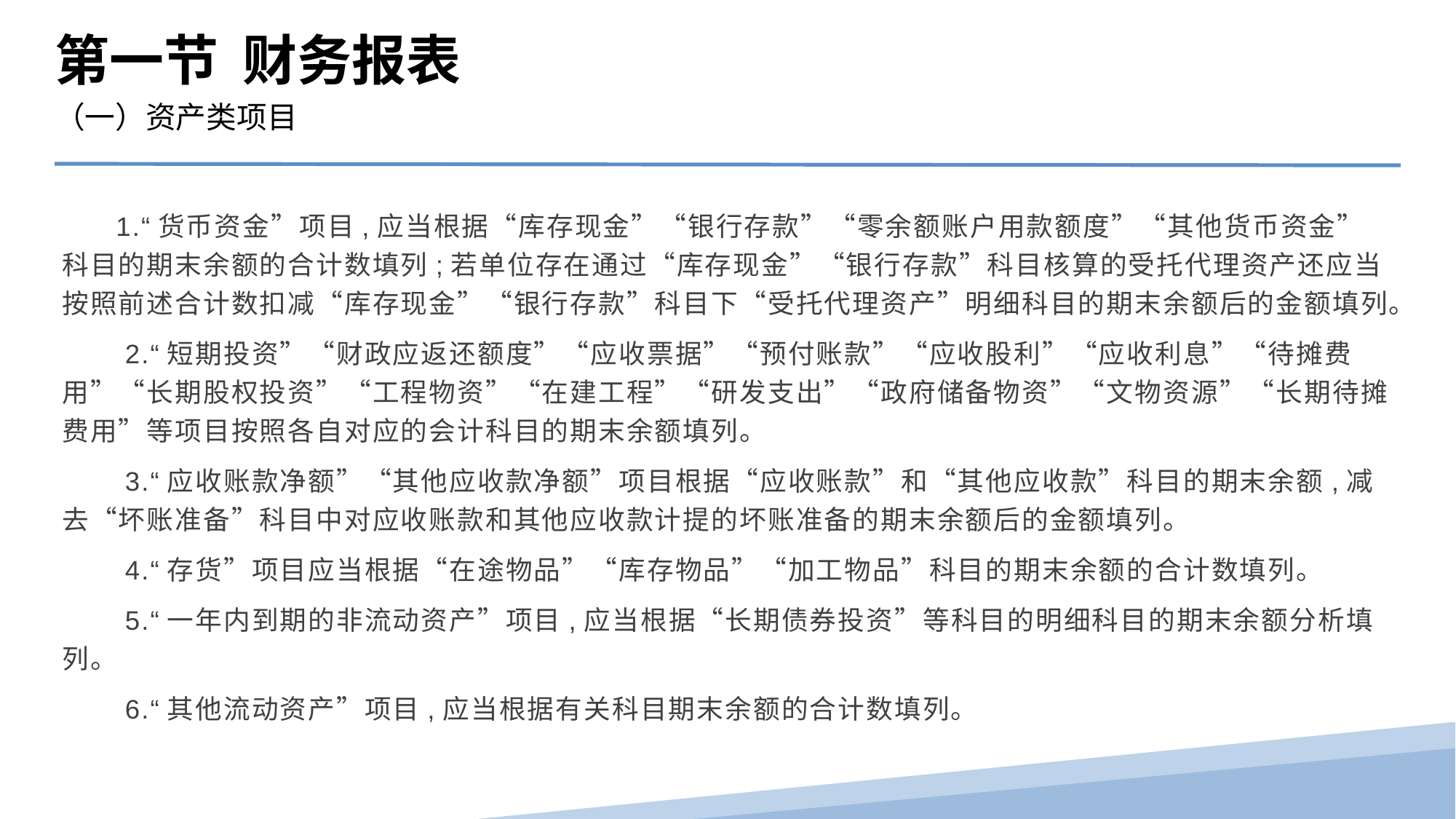

第一节  财务报表
（一）资产类项目
      1.“货币资金”项目,应当根据“库存现金”“银行存款”“零余额账户用款额度”“其他货币资金”科目的期末余额的合计数填列;若单位存在通过“库存现金”“银行存款”科目核算的受托代理资产还应当按照前述合计数扣减“库存现金”“银行存款”科目下“受托代理资产”明细科目的期末余额后的金额填列。
　　2.“短期投资”“财政应返还额度”“应收票据”“预付账款”“应收股利”“应收利息”“待摊费用”“长期股权投资”“工程物资”“在建工程”“研发支出”“政府储备物资”“文物资源”“长期待摊费用”等项目按照各自对应的会计科目的期末余额填列。
　　3.“应收账款净额”“其他应收款净额”项目根据“应收账款”和“其他应收款”科目的期末余额,减去“坏账准备”科目中对应收账款和其他应收款计提的坏账准备的期末余额后的金额填列。
　　4.“存货”项目应当根据“在途物品”“库存物品”“加工物品”科目的期末余额的合计数填列。
　　5.“一年内到期的非流动资产”项目,应当根据“长期债券投资”等科目的明细科目的期末余额分析填列。
　　6.“其他流动资产”项目,应当根据有关科目期末余额的合计数填列。